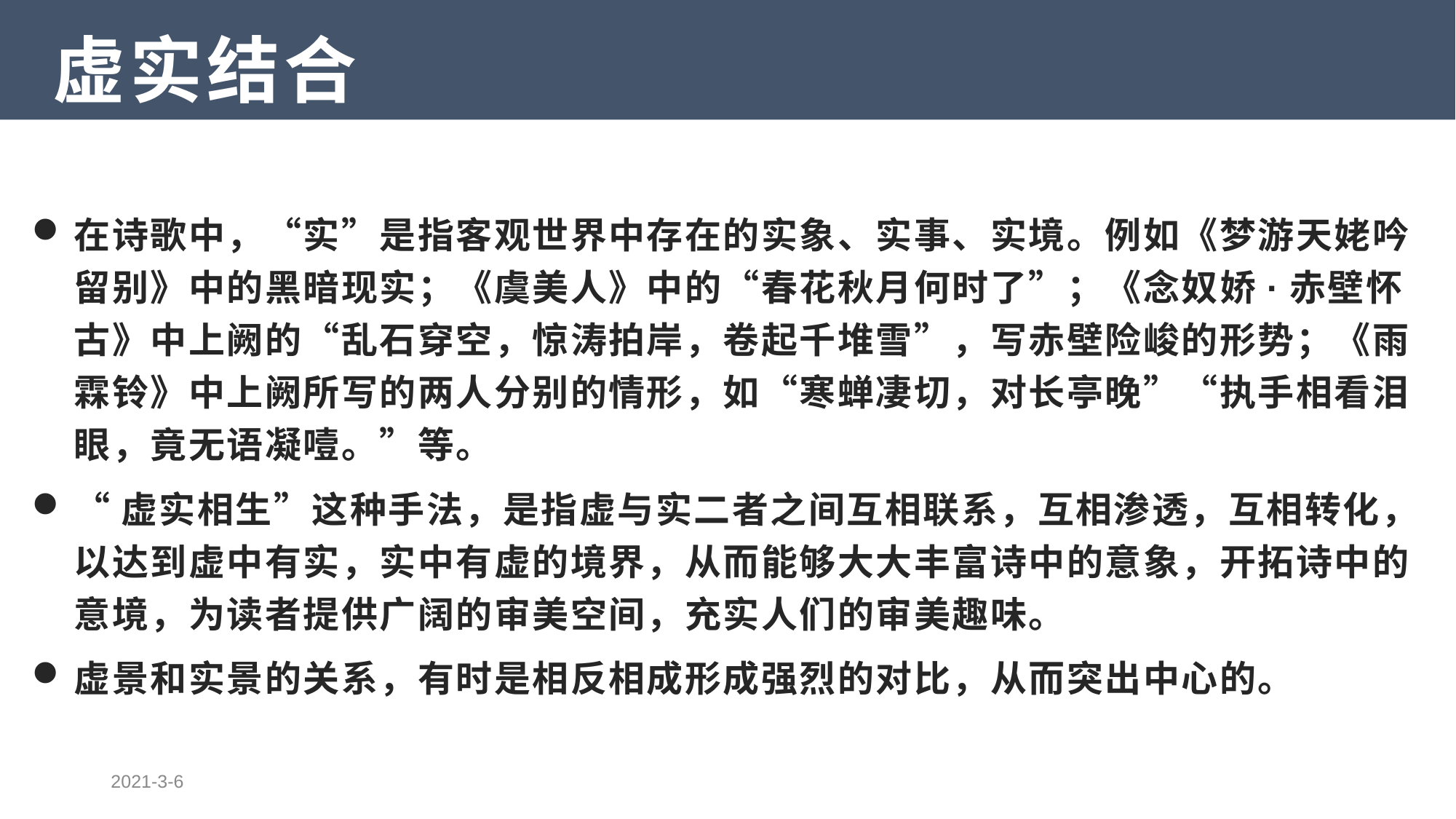

虚实结合
在诗歌中，“实”是指客观世界中存在的实象、实事、实境。例如《梦游天姥吟留别》中的黑暗现实；《虞美人》中的“春花秋月何时了”；《念奴娇·赤壁怀古》中上阙的“乱石穿空，惊涛拍岸，卷起千堆雪”，写赤壁险峻的形势；《雨霖铃》中上阙所写的两人分别的情形，如“寒蝉凄切，对长亭晚”“执手相看泪眼，竟无语凝噎。”等。
“虚实相生”这种手法，是指虚与实二者之间互相联系，互相渗透，互相转化，以达到虚中有实，实中有虚的境界，从而能够大大丰富诗中的意象，开拓诗中的意境，为读者提供广阔的审美空间，充实人们的审美趣味。
虚景和实景的关系，有时是相反相成形成强烈的对比，从而突出中心的。
2021-3-6